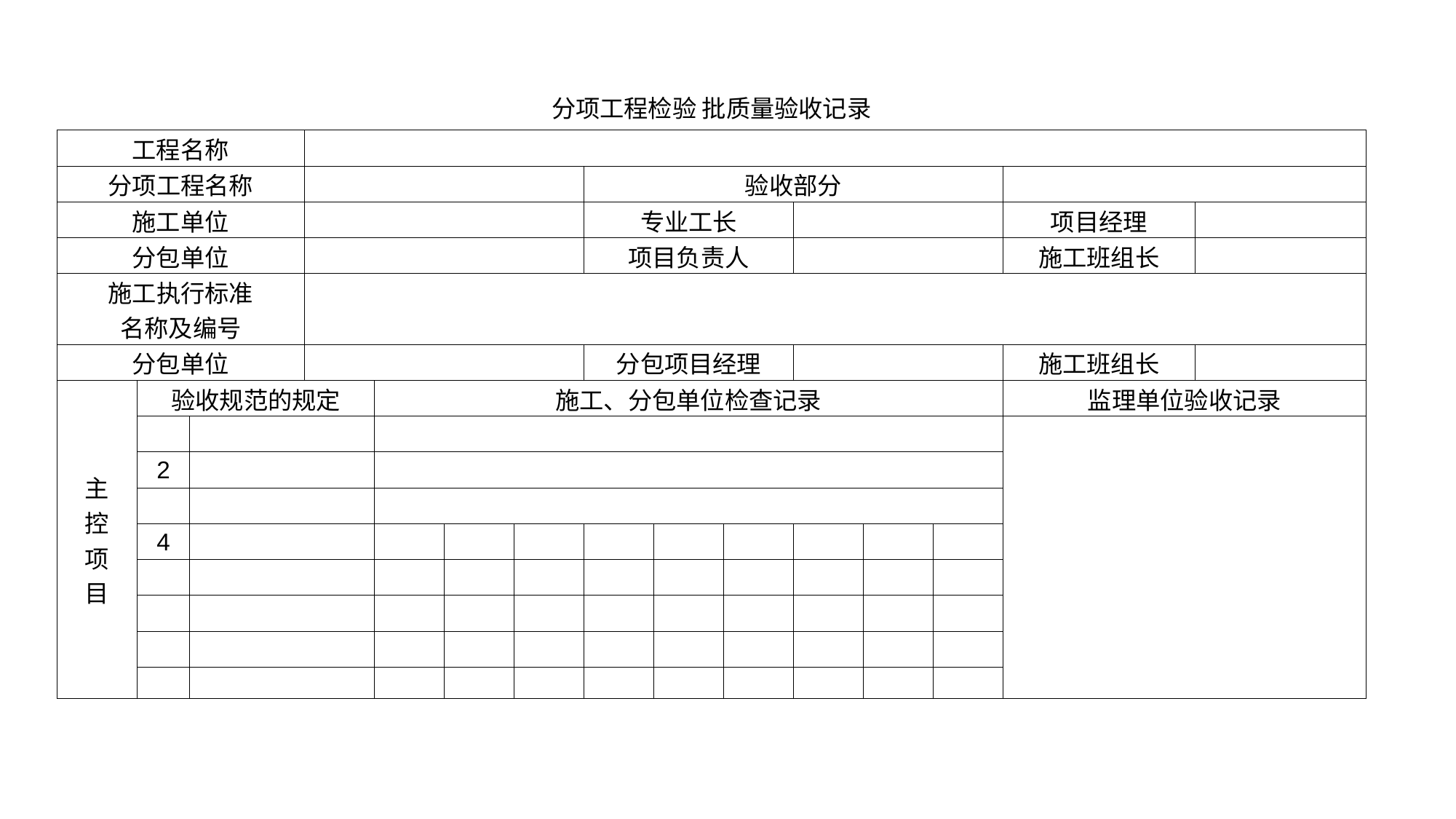

| 分项工程检验 批质量验收记录 |  |  |  |  |  |  |  |  |  |  |  |  |  |  |
| --- | --- | --- | --- | --- | --- | --- | --- | --- | --- | --- | --- | --- | --- | --- |
| 工程名称 |  |  |  |  |  |  |  |  |  |  |  |  |  |  |
| 分项工程名称 |  |  |  |  |  |  | 验收部分 |  |  |  |  |  |  |  |
| 施工单位 |  |  |  |  |  |  | 专业工长 |  |  |  |  |  | 项目经理 |  |
| 分包单位 |  |  |  |  |  |  | 项目负责人 |  |  |  |  |  | 施工班组长 |  |
| 施工执行标准 名称及编号 |  |  |  |  |  |  |  |  |  |  |  |  |  |  |
| 分包单位 |  |  |  |  |  |  | 分包项目经理 |  |  |  |  |  | 施工班组长 |  |
| 主 控 项 目 | 验收规范的规定 |  |  | 施工、分包单位检查记录 |  |  |  |  |  |  |  |  | 监理单位验收记录 |  |
|  |  |  |  |  |  |  |  |  |  |  |  |  |  |  |
|  | 2 |  |  |  |  |  |  |  |  |  |  |  |  |  |
|  |  |  |  |  |  |  |  |  |  |  |  |  |  |  |
|  | 4 |  |  |  |  |  |  |  |  |  |  |  |  |  |
|  |  |  |  |  |  |  |  |  |  |  |  |  |  |  |
|  |  |  |  |  |  |  |  |  |  |  |  |  |  |  |
|  |  |  |  |  |  |  |  |  |  |  |  |  |  |  |
|  |  |  |  |  |  |  |  |  |  |  |  |  |  |  |